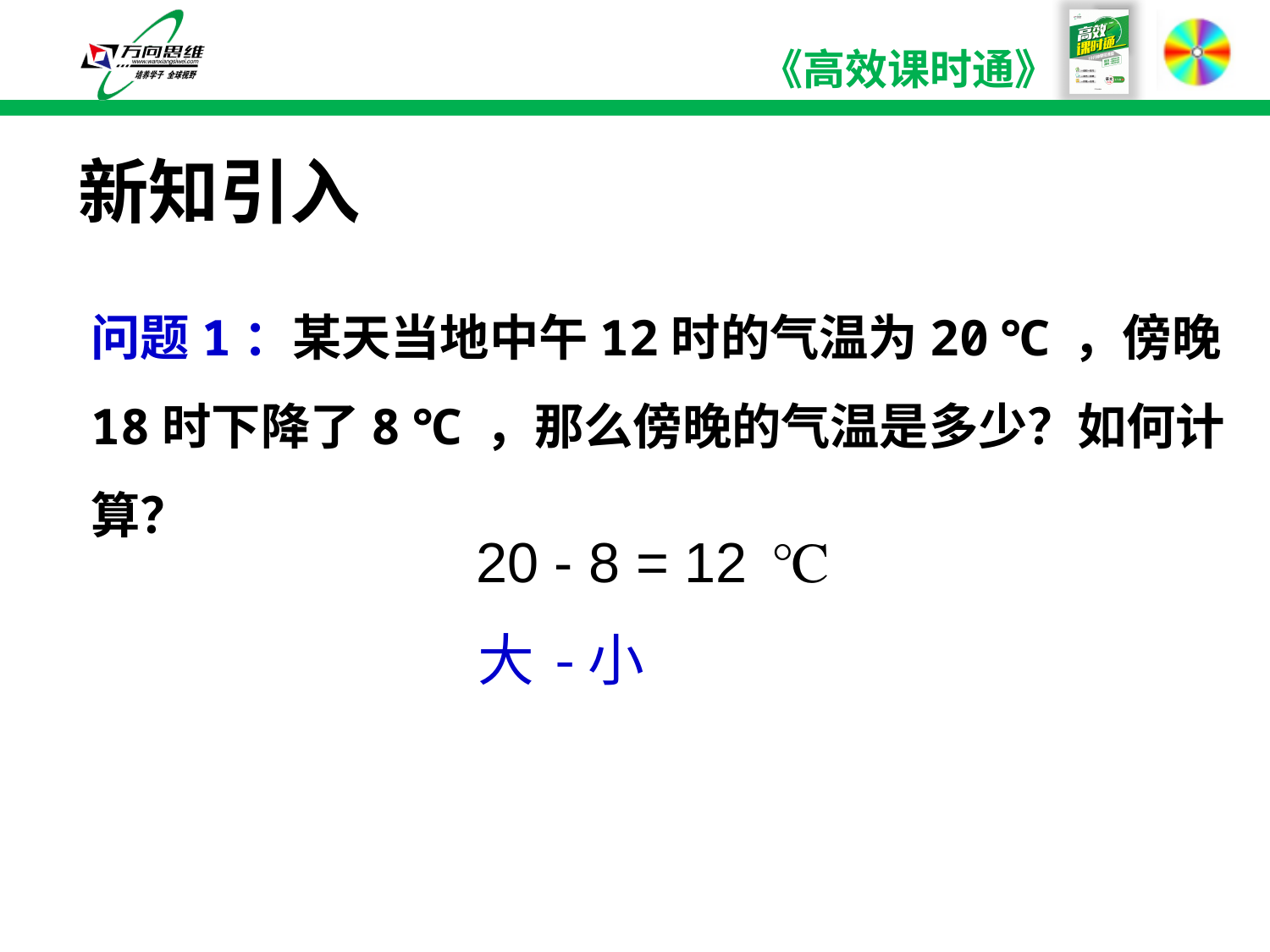

# 新知引入
问题1：某天当地中午12时的气温为20 ℃ ，傍晚18时下降了8 ℃ ，那么傍晚的气温是多少？如何计算？

20 - 8 = 12
℃
-
大
小